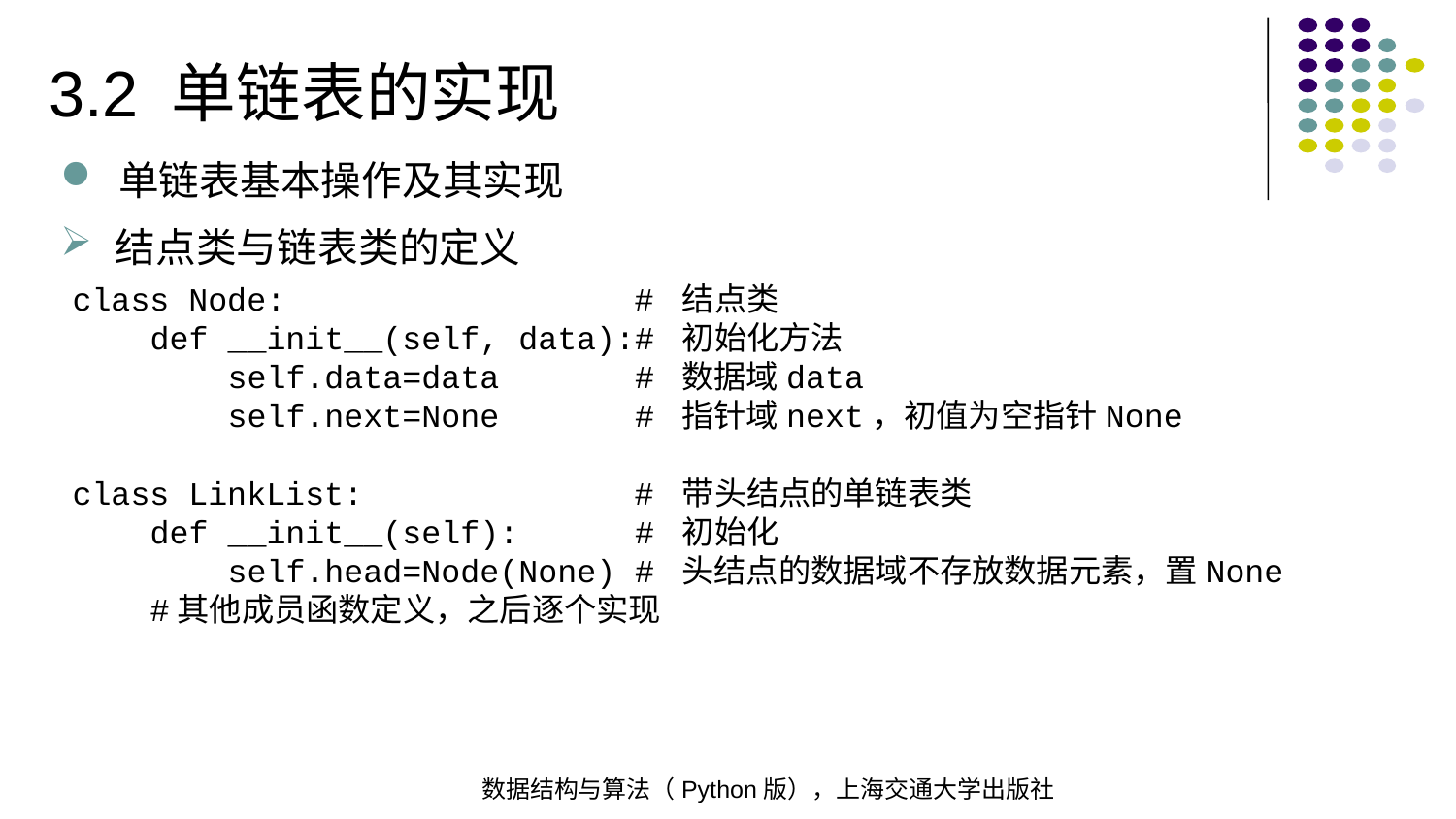

3.2 单链表的实现
单链表基本操作及其实现
结点类与链表类的定义
class Node:                  # 结点类
    def __init__(self, data):# 初始化方法
        self.data=data       # 数据域data
        self.next=None       # 指针域next，初值为空指针None

class LinkList:              # 带头结点的单链表类
    def __init__(self):      # 初始化
        self.head=Node(None) # 头结点的数据域不存放数据元素，置None
    #其他成员函数定义，之后逐个实现